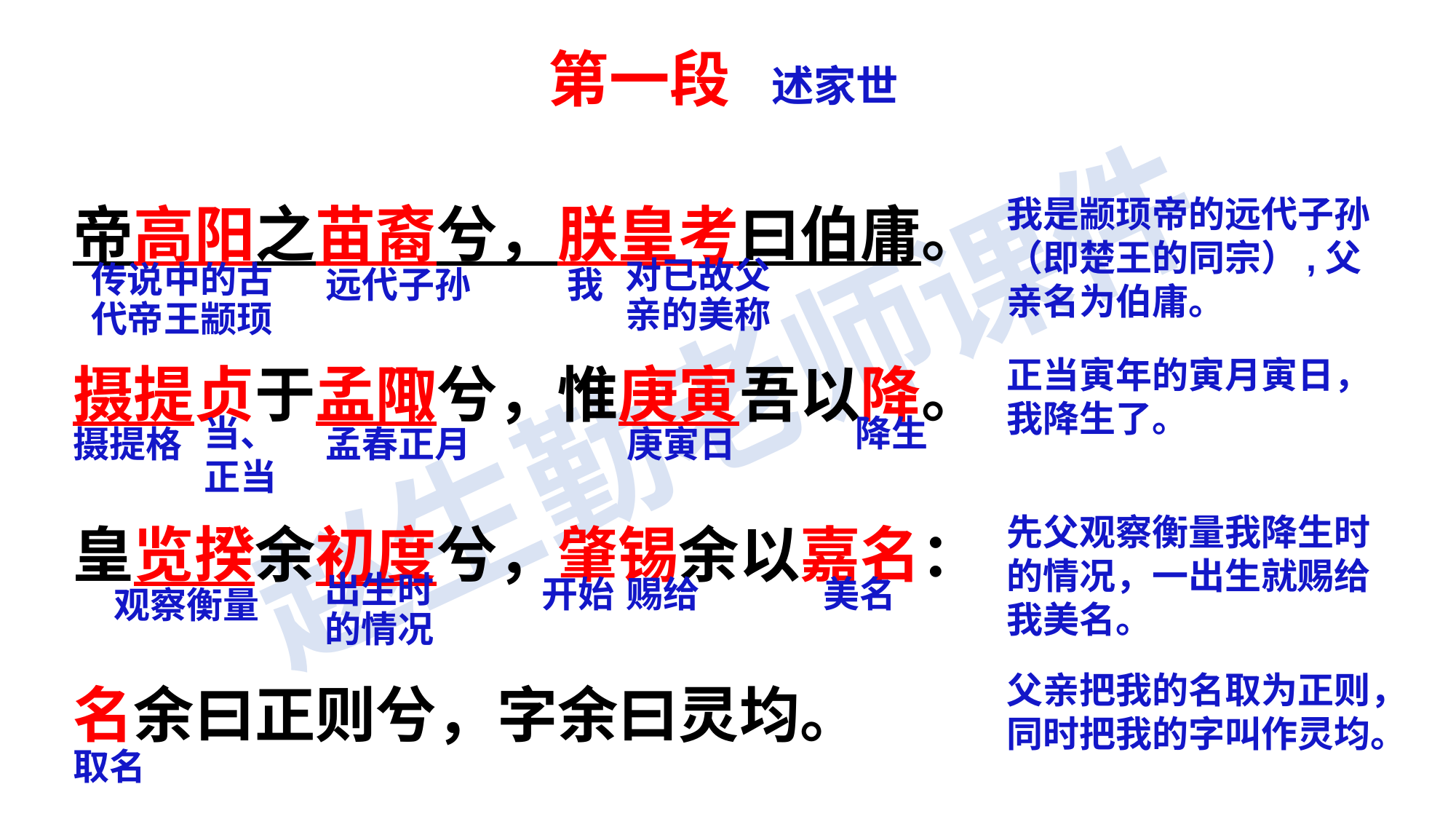

第一段   述家世
帝高阳之苗裔兮，朕皇考曰伯庸。
摄提贞于孟陬兮，惟庚寅吾以降。
皇览揆余初度兮，肇锡余以嘉名：
名余曰正则兮，字余曰灵均。
我是颛顼帝的远代子孙（即楚王的同宗）,父亲名为伯庸。
对已故父亲的美称
传说中的古代帝王颛顼
远代子孙
我
正当寅年的寅月寅日，我降生了。
当、正当
降生
摄提格
孟春正月
庚寅日
先父观察衡量我降生时的情况，一出生就赐给我美名。
出生时的情况
开始
赐给
美名
观察衡量
父亲把我的名取为正则，同时把我的字叫作灵均。
取名